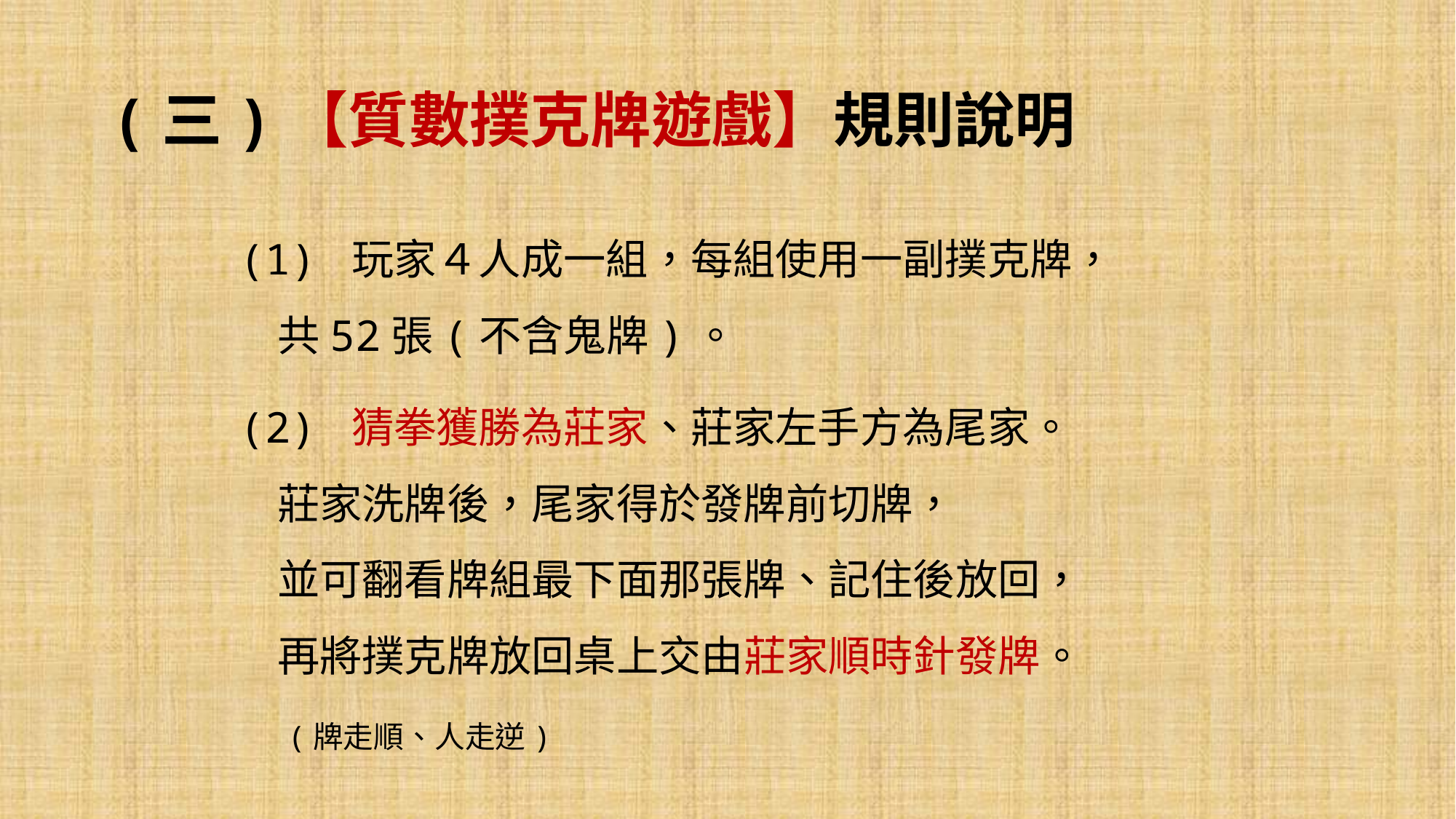

# (三)【質數撲克牌遊戲】規則說明
(1) 玩家４人成一組，每組使用一副撲克牌，
    共52張(不含鬼牌)。
(2) 猜拳獲勝為莊家、莊家左手方為尾家。
    莊家洗牌後，尾家得於發牌前切牌，
    並可翻看牌組最下面那張牌、記住後放回，
    再將撲克牌放回桌上交由莊家順時針發牌。
    (牌走順、人走逆)